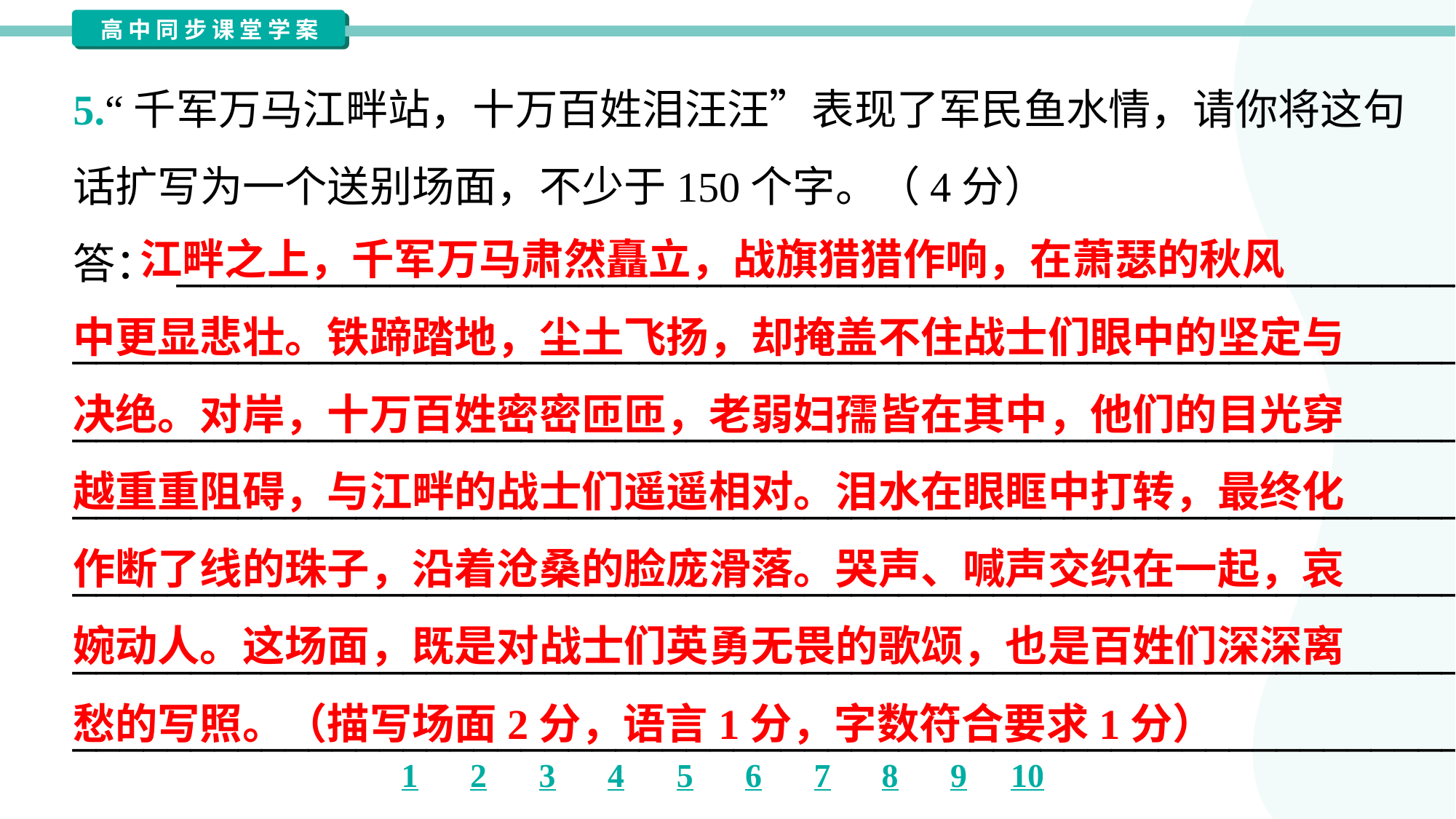

5.“千军万马江畔站，十万百姓泪汪汪”表现了军民鱼水情，请你将这句
话扩写为一个送别场面，不少于150个字。（4分）
答： ________________________________________________________
_____________________________________________________________
_____________________________________________________________
_____________________________________________________________
_____________________________________________________________
_____________________________________________________________
_____________________________________________________________
      江畔之上，千军万马肃然矗立，战旗猎猎作响，在萧瑟的秋风
中更显悲壮。铁蹄踏地，尘土飞扬，却掩盖不住战士们眼中的坚定与
决绝。对岸，十万百姓密密匝匝，老弱妇孺皆在其中，他们的目光穿
越重重阻碍，与江畔的战士们遥遥相对。泪水在眼眶中打转，最终化
作断了线的珠子，沿着沧桑的脸庞滑落。哭声、喊声交织在一起，哀
婉动人。这场面，既是对战士们英勇无畏的歌颂，也是百姓们深深离
愁的写照。（描写场面2分，语言1分，字数符合要求1分）